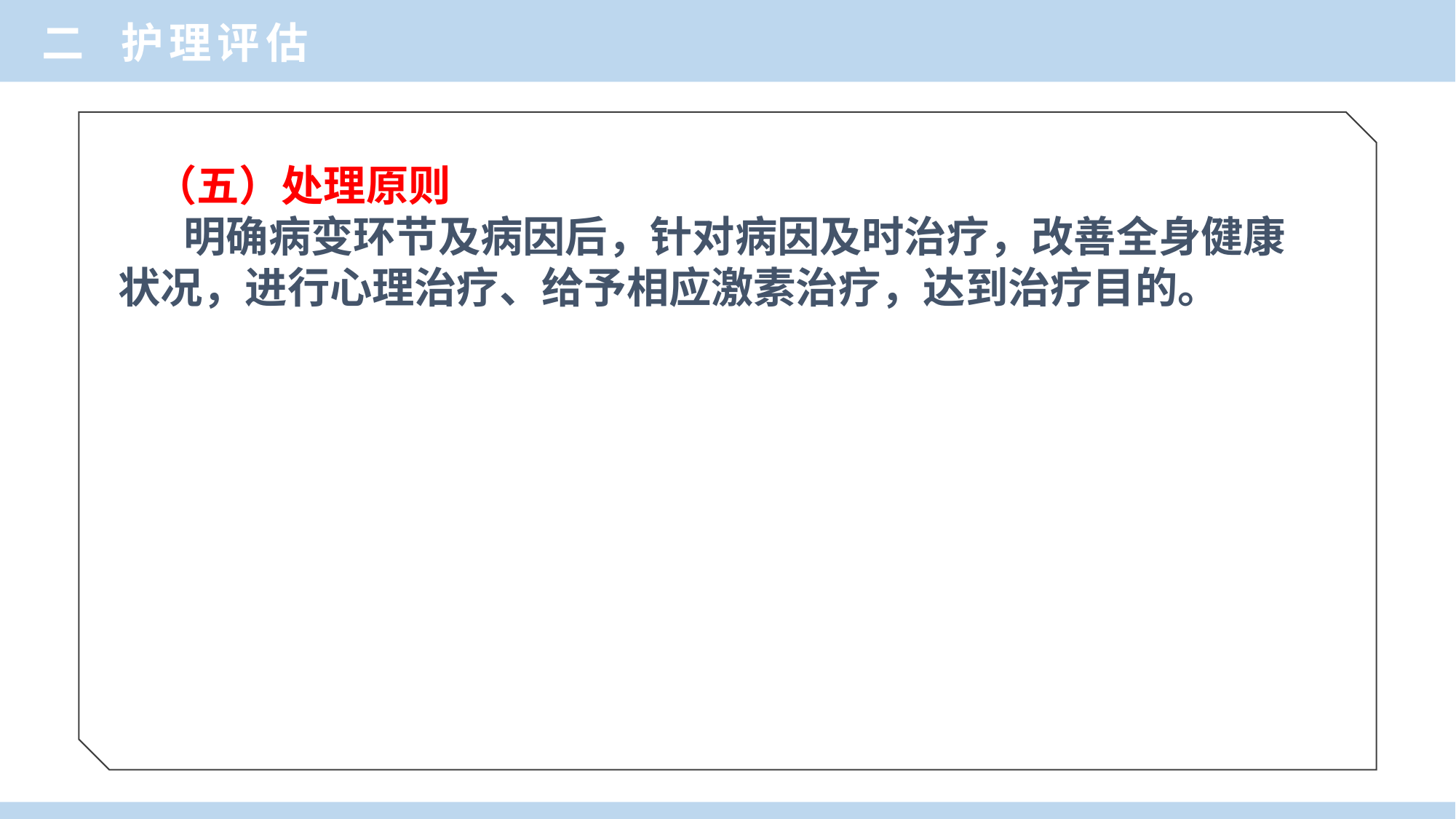

二  护理评估

（五）处理原则
  明确病变环节及病因后，针对病因及时治疗，改善全身健康状况，进行心理治疗、给予相应激素治疗，达到治疗目的。